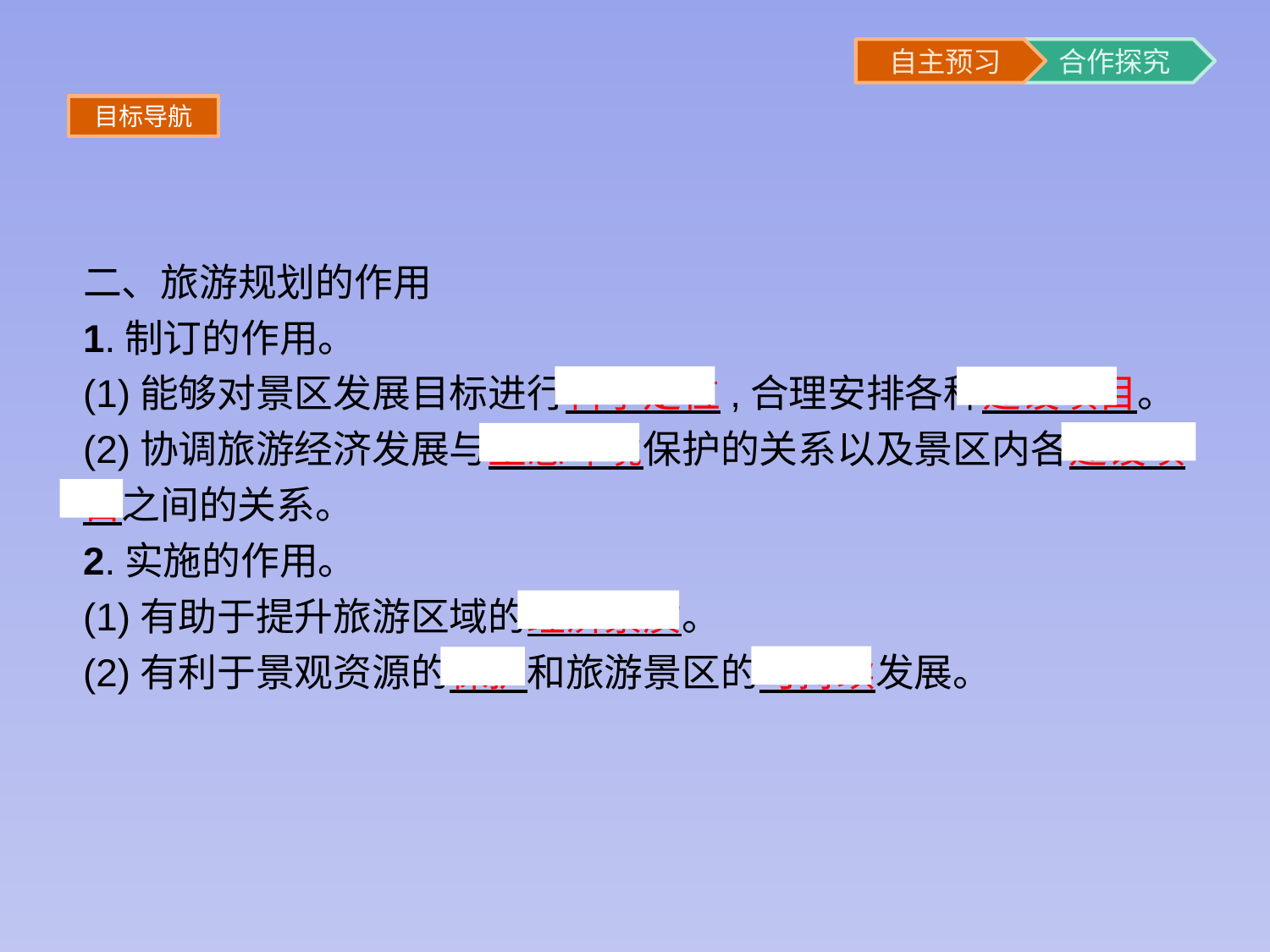

目标导航
二、旅游规划的作用
1.制订的作用。
(1)能够对景区发展目标进行科学定位,合理安排各种建设项目。
(2)协调旅游经济发展与生态环境保护的关系以及景区内各建设项目之间的关系。
2.实施的作用。
(1)有助于提升旅游区域的经济素质。
(2)有利于景观资源的保护和旅游景区的可持续发展。